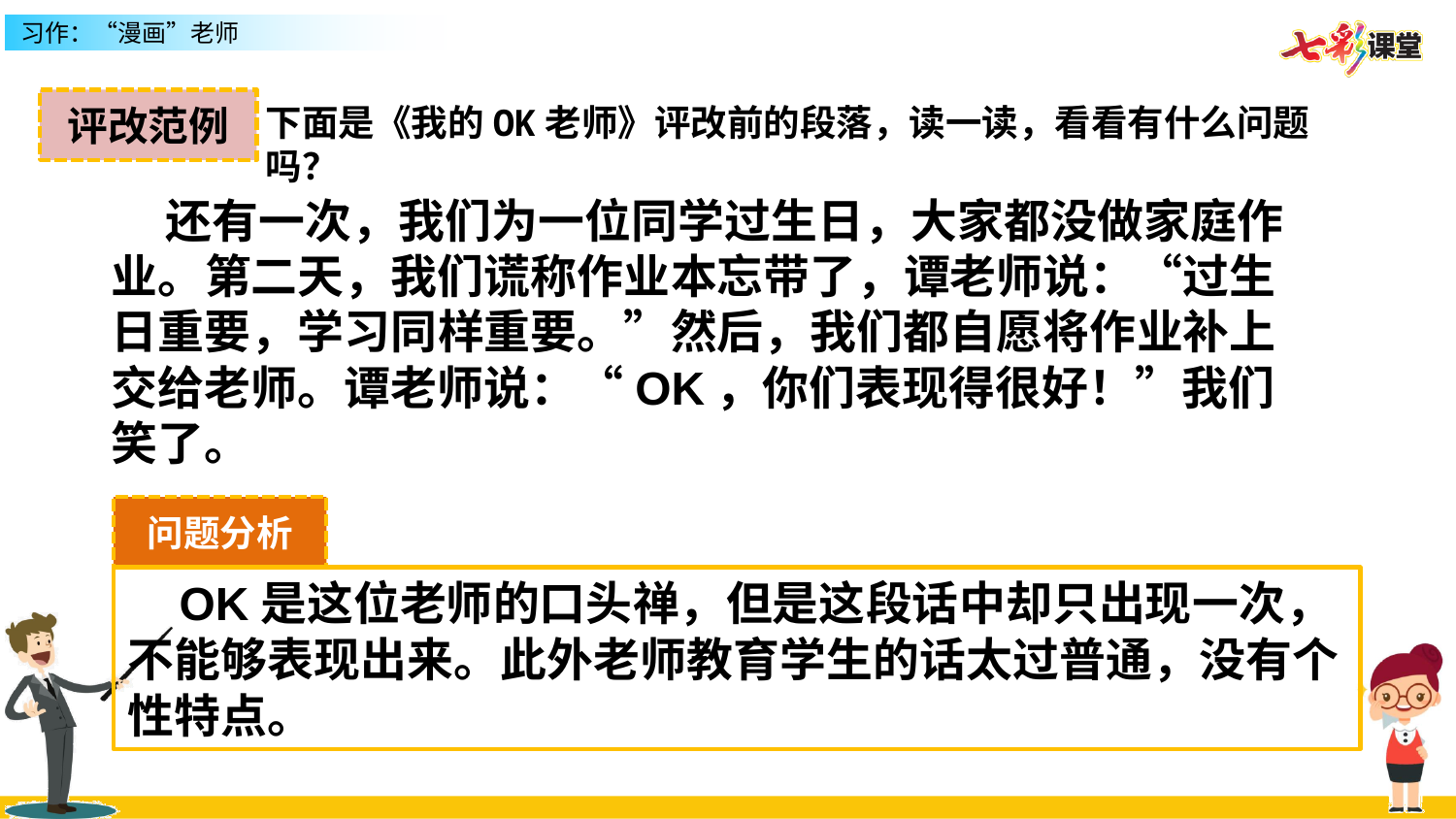

评改范例
下面是《我的OK老师》评改前的段落，读一读，看看有什么问题吗？
    还有一次，我们为一位同学过生日，大家都没做家庭作业。第二天，我们谎称作业本忘带了，谭老师说：“过生日重要，学习同样重要。”然后，我们都自愿将作业补上交给老师。谭老师说：“OK，你们表现得很好！”我们笑了。
问题分析
    OK是这位老师的口头禅，但是这段话中却只出现一次，不能够表现出来。此外老师教育学生的话太过普通，没有个性特点。